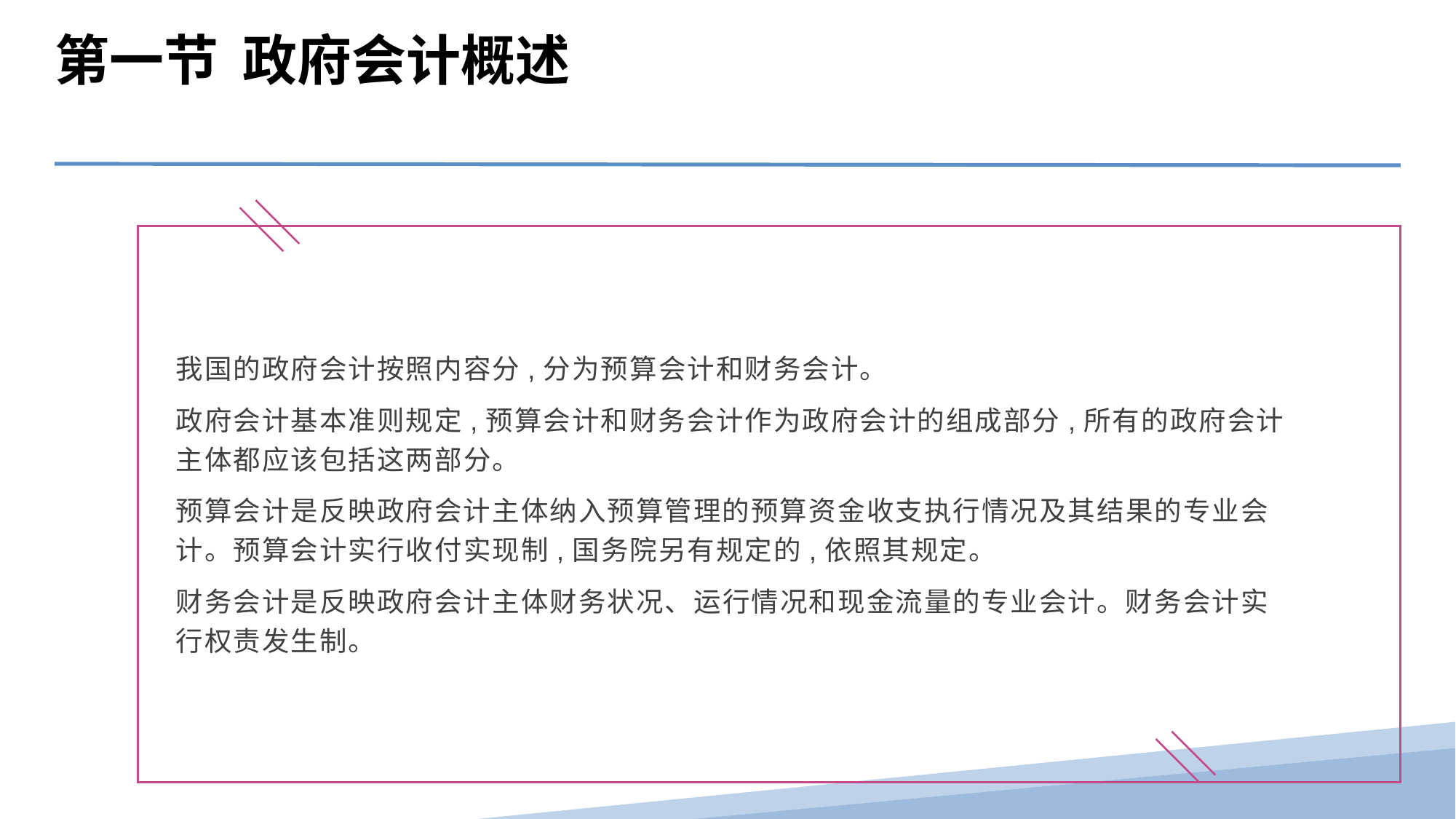

第一节  政府会计概述

我国的政府会计按照内容分,分为预算会计和财务会计。
政府会计基本准则规定,预算会计和财务会计作为政府会计的组成部分,所有的政府会计主体都应该包括这两部分。
预算会计是反映政府会计主体纳入预算管理的预算资金收支执行情况及其结果的专业会计。预算会计实行收付实现制,国务院另有规定的,依照其规定。
财务会计是反映政府会计主体财务状况、运行情况和现金流量的专业会计。财务会计实行权责发生制。